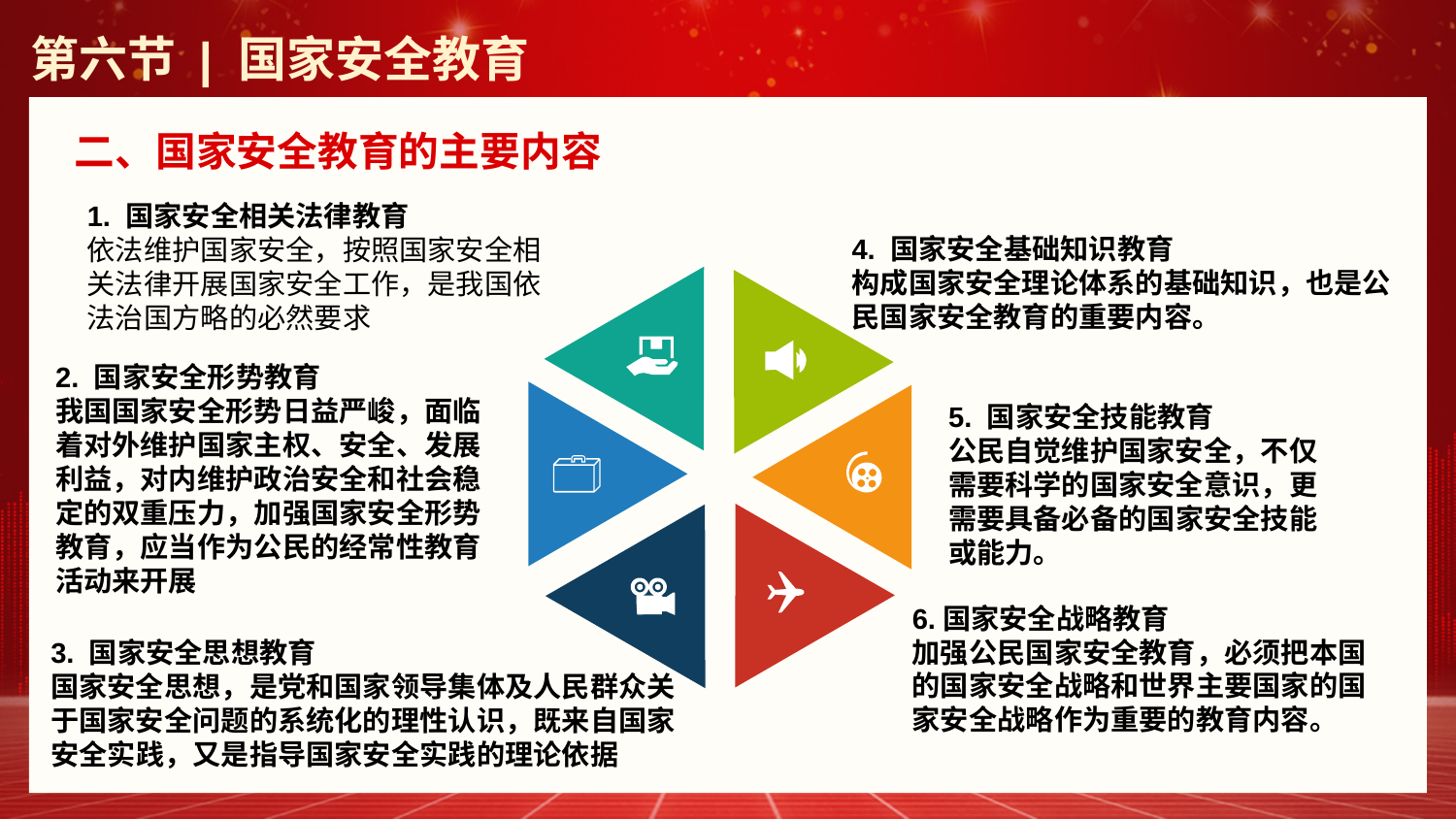

第六节 | 国家安全教育
二、国家安全教育的主要内容
1. 国家安全相关法律教育
依法维护国家安全，按照国家安全相关法律开展国家安全工作，是我国依法治国方略的必然要求
4. 国家安全基础知识教育构成国家安全理论体系的基础知识，也是公民国家安全教育的重要内容。

2. 国家安全形势教育我国国家安全形势日益严峻，面临着对外维护国家主权、安全、发展利益，对内维护政治安全和社会稳定的双重压力，加强国家安全形势教育，应当作为公民的经常性教育活动来开展
5. 国家安全技能教育公民自觉维护国家安全，不仅需要科学的国家安全意识，更需要具备必备的国家安全技能或能力。

6.国家安全战略教育加强公民国家安全教育，必须把本国的国家安全战略和世界主要国家的国家安全战略作为重要的教育内容。
3. 国家安全思想教育国家安全思想，是党和国家领导集体及人民群众关于国家安全问题的系统化的理性认识，既来自国家安全实践，又是指导国家安全实践的理论依据